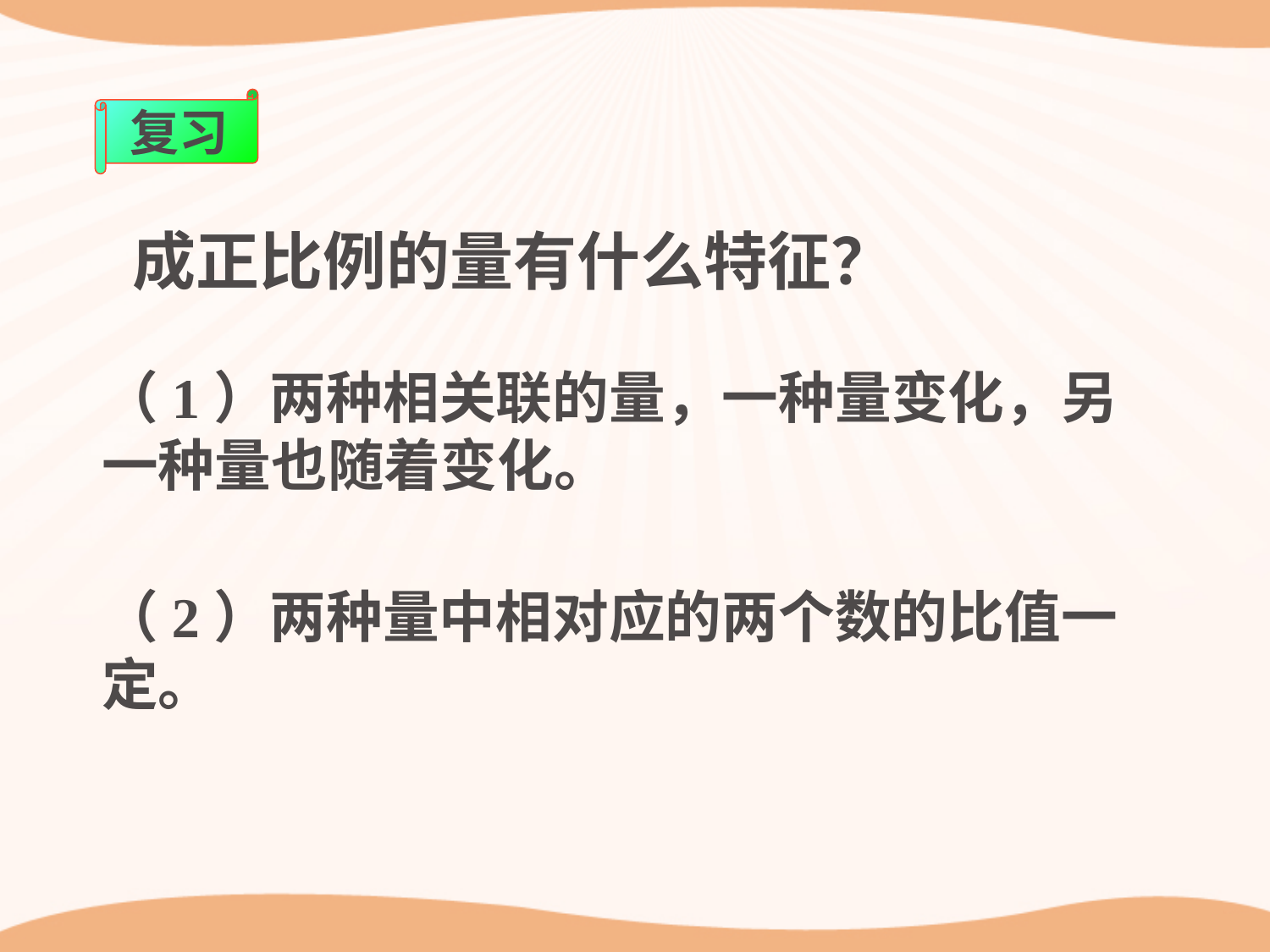

复习
成正比例的量有什么特征？
（1）两种相关联的量，一种量变化，另一种量也随着变化。
（2）两种量中相对应的两个数的比值一定。